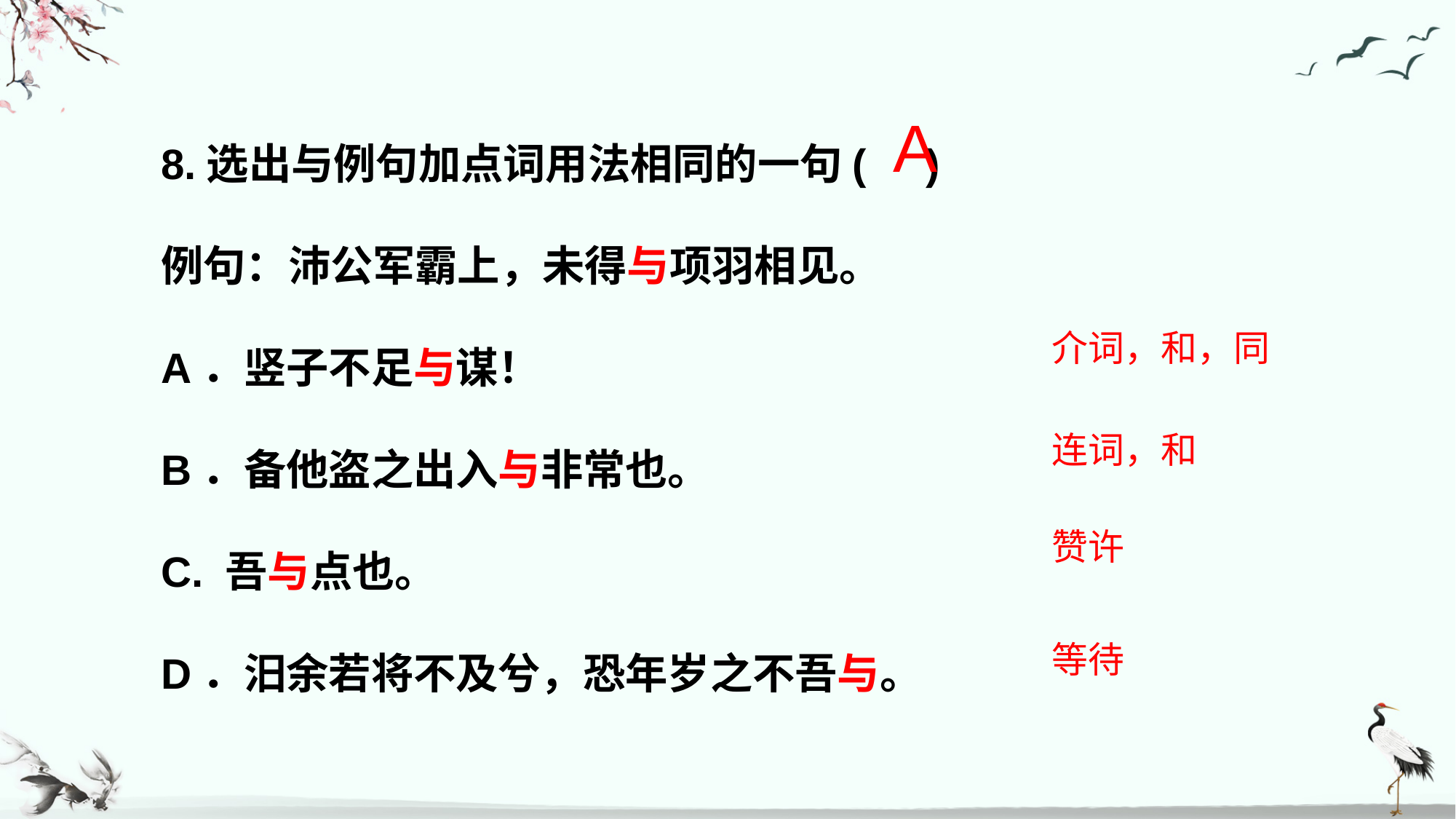

8.选出与例句加点词用法相同的一句(     )
例句：沛公军霸上，未得与项羽相见。
A．竖子不足与谋！
B．备他盗之出入与非常也。
C. 吾与点也。
D．汨余若将不及兮，恐年岁之不吾与。
A
介词，和，同
连词，和
赞许
等待